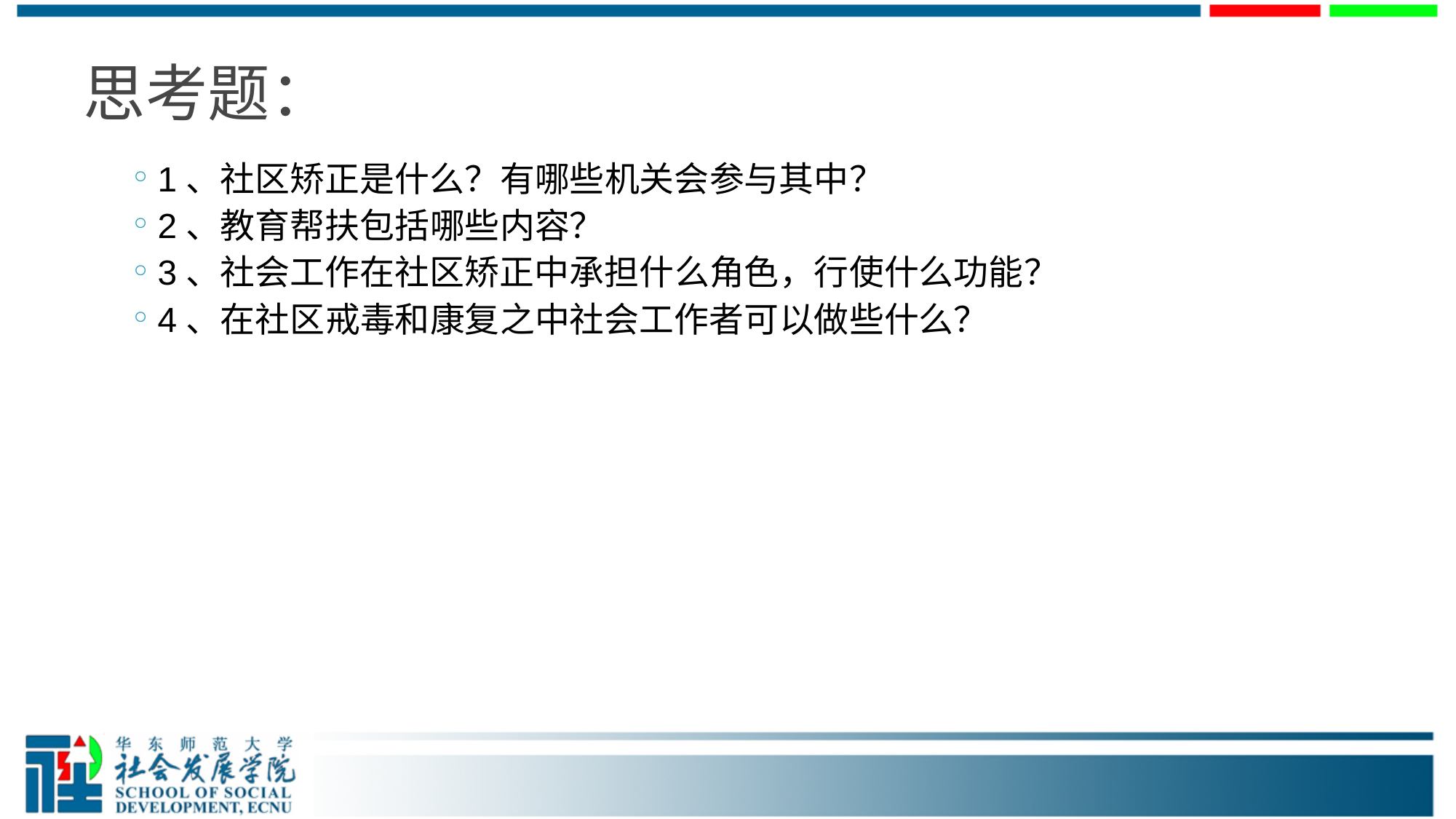

# 思考题：
1、社区矫正是什么？有哪些机关会参与其中？
2、教育帮扶包括哪些内容？
3、社会工作在社区矫正中承担什么角色，行使什么功能？
4、在社区戒毒和康复之中社会工作者可以做些什么？